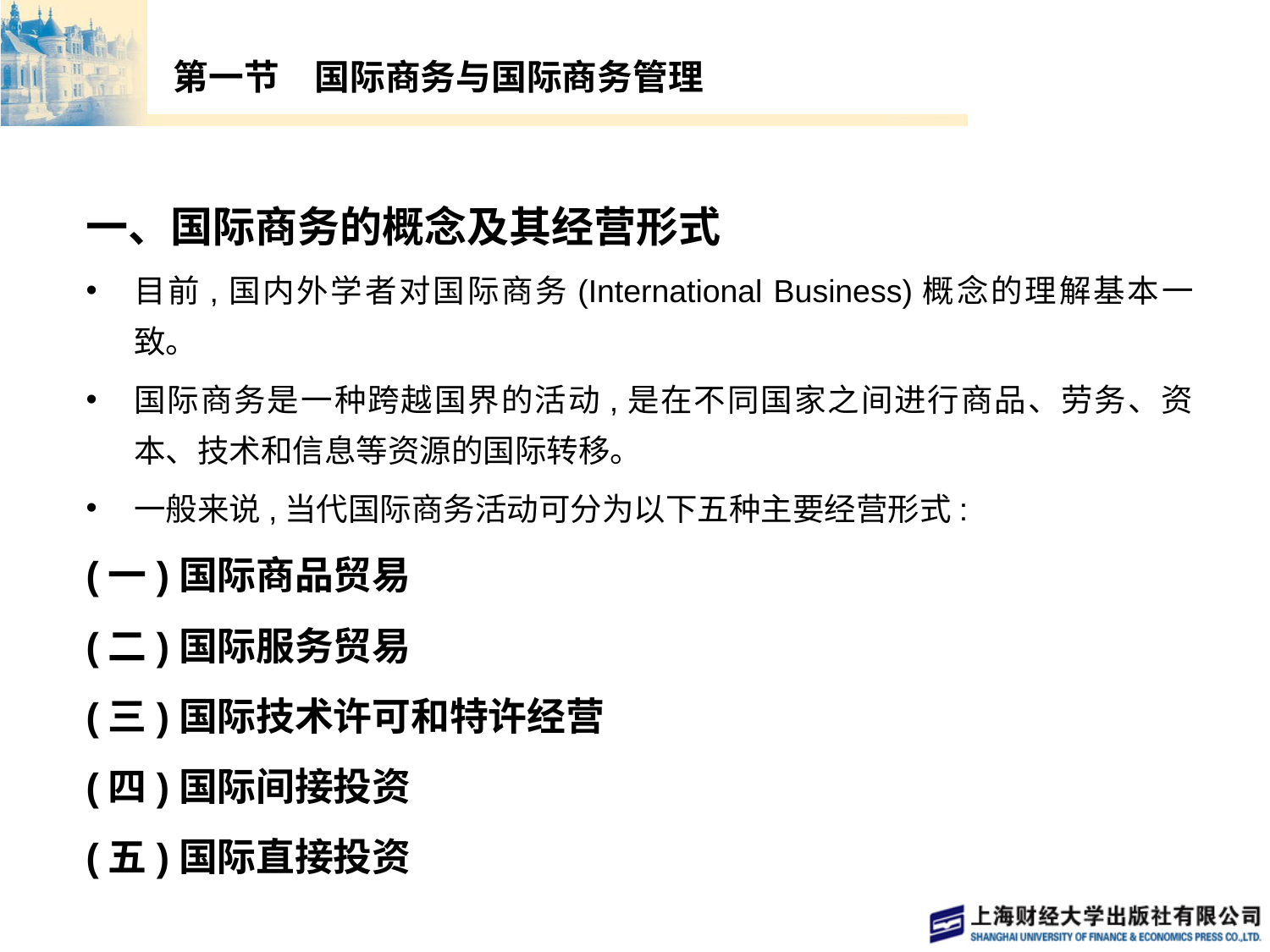

# 第一节　国际商务与国际商务管理
一、国际商务的概念及其经营形式
目前,国内外学者对国际商务(International Business)概念的理解基本一致。
国际商务是一种跨越国界的活动,是在不同国家之间进行商品、劳务、资本、技术和信息等资源的国际转移。
一般来说,当代国际商务活动可分为以下五种主要经营形式:
(一)国际商品贸易
(二)国际服务贸易
(三)国际技术许可和特许经营
(四)国际间接投资
(五)国际直接投资